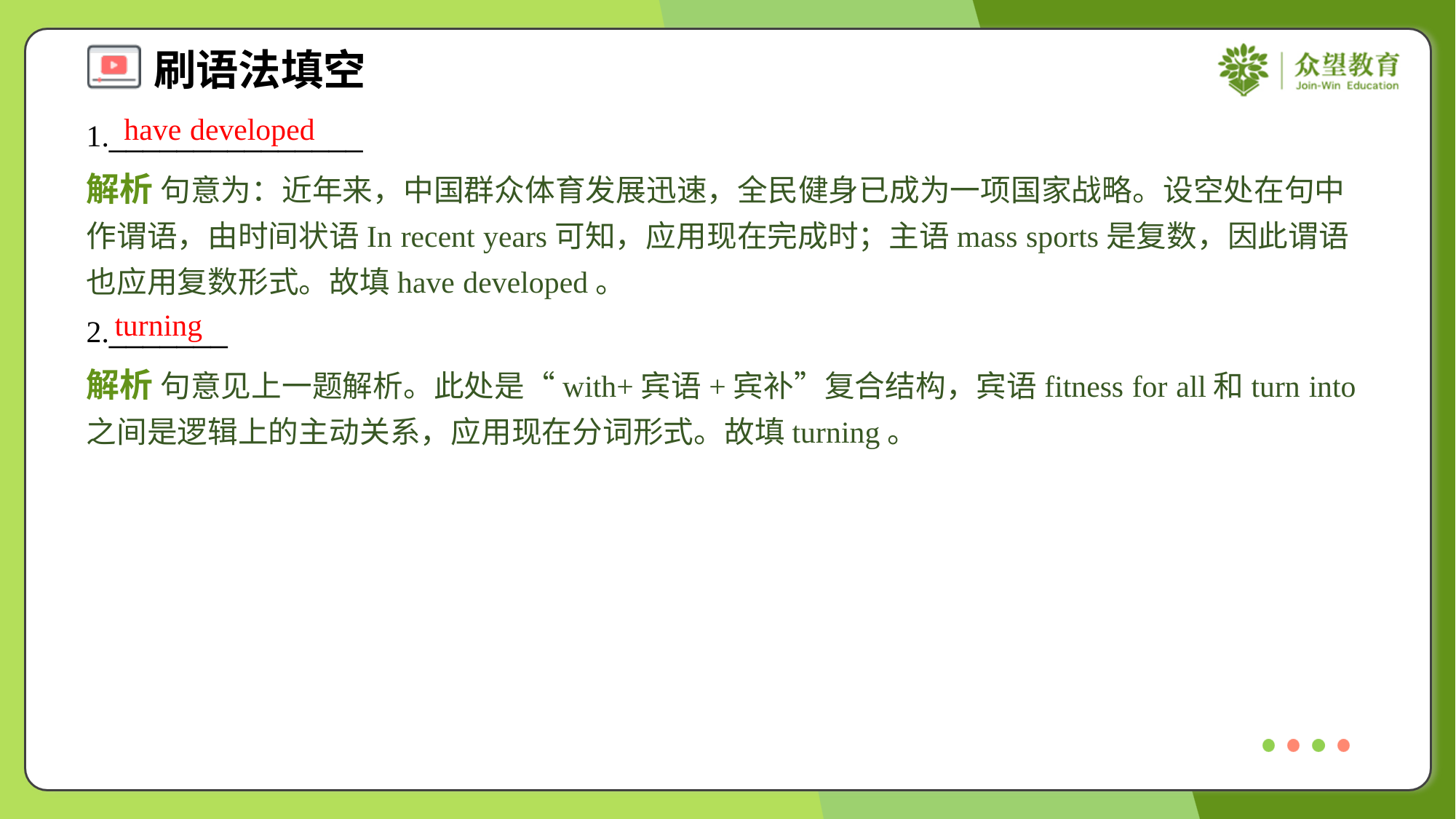

have developed
1._______________
解析 句意为：近年来，中国群众体育发展迅速，全民健身已成为一项国家战略。设空处在句中作谓语，由时间状语In recent years可知，应用现在完成时；主语mass sports是复数，因此谓语也应用复数形式。故填have developed。
turning
2._______
解析 句意见上一题解析。此处是“with+宾语+宾补”复合结构，宾语fitness for all和turn into之间是逻辑上的主动关系，应用现在分词形式。故填turning。